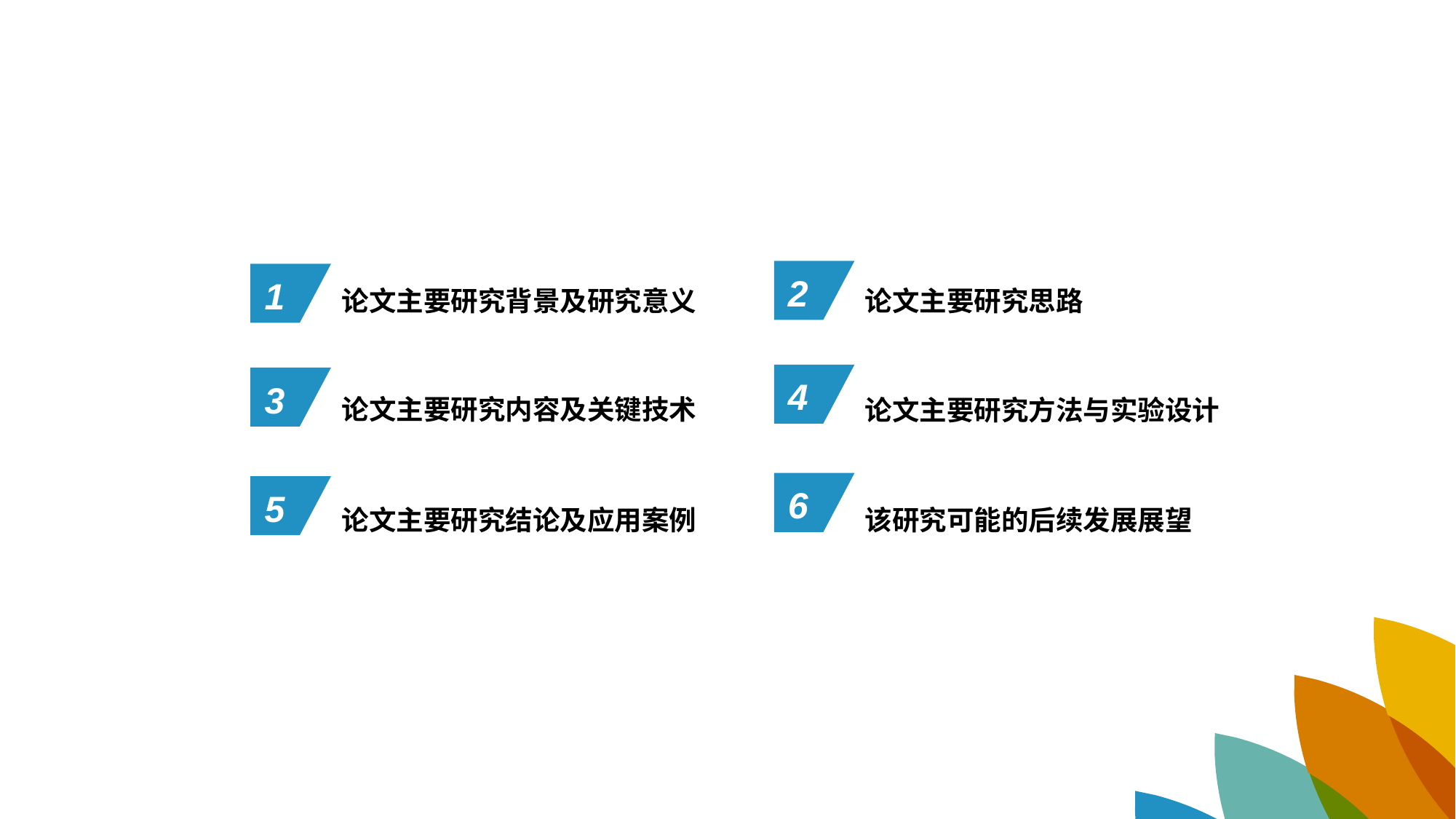

2

1
论文主要研究背景及研究意义
论文主要研究思路

4

3
论文主要研究内容及关键技术
论文主要研究方法与实验设计

6

5
论文主要研究结论及应用案例
该研究可能的后续发展展望